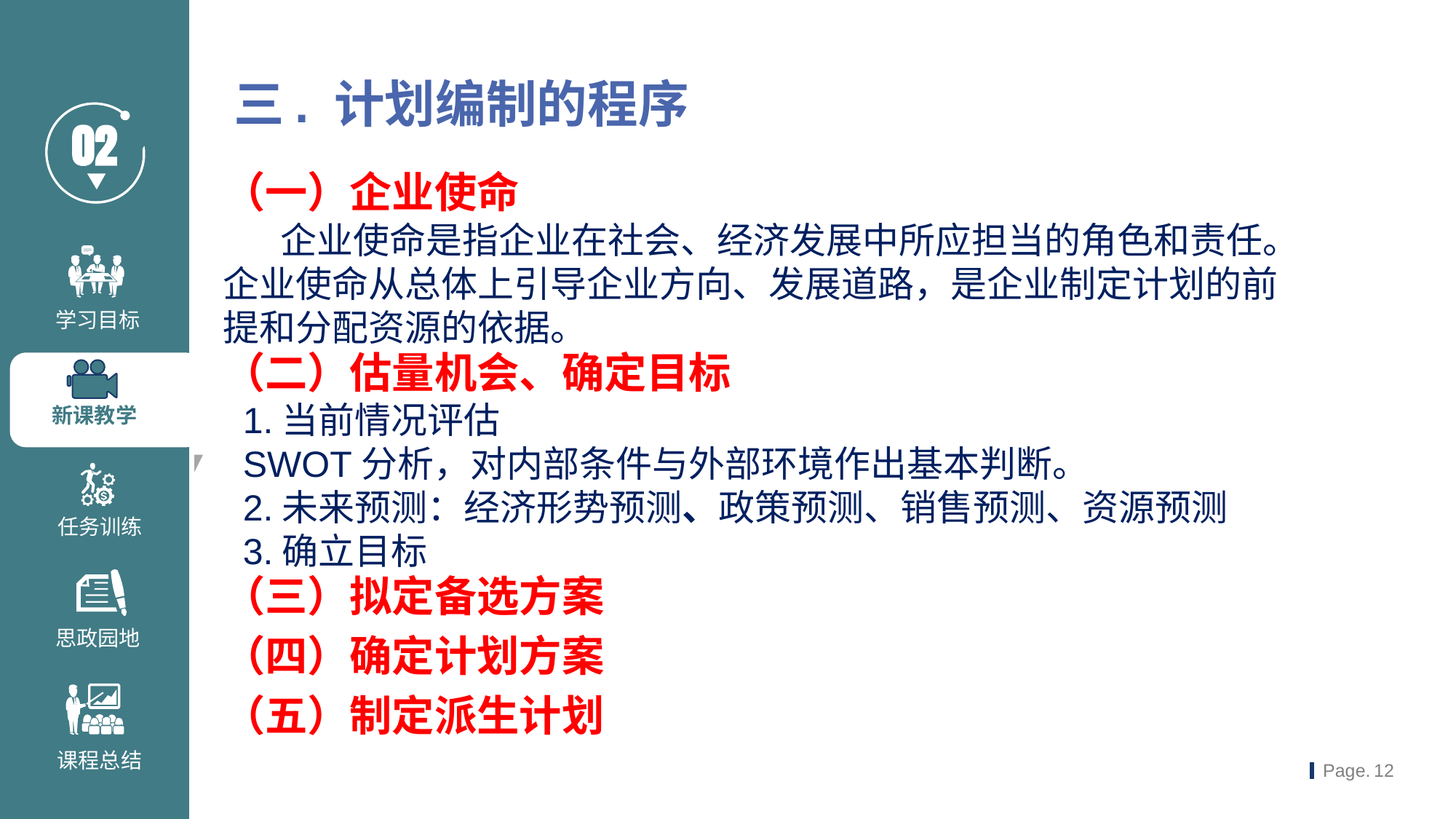

三. 计划编制的程序
（一）企业使命
      企业使命是指企业在社会、经济发展中所应担当的角色和责任。企业使命从总体上引导企业方向、发展道路，是企业制定计划的前提和分配资源的依据。
（二）估量机会、确定目标
  1.当前情况评估  SWOT分析，对内部条件与外部环境作出基本判断。  2.未来预测：经济形势预测、政策预测、销售预测、资源预测
  3.确立目标
（三）拟定备选方案
（四）确定计划方案
（五）制定派生计划